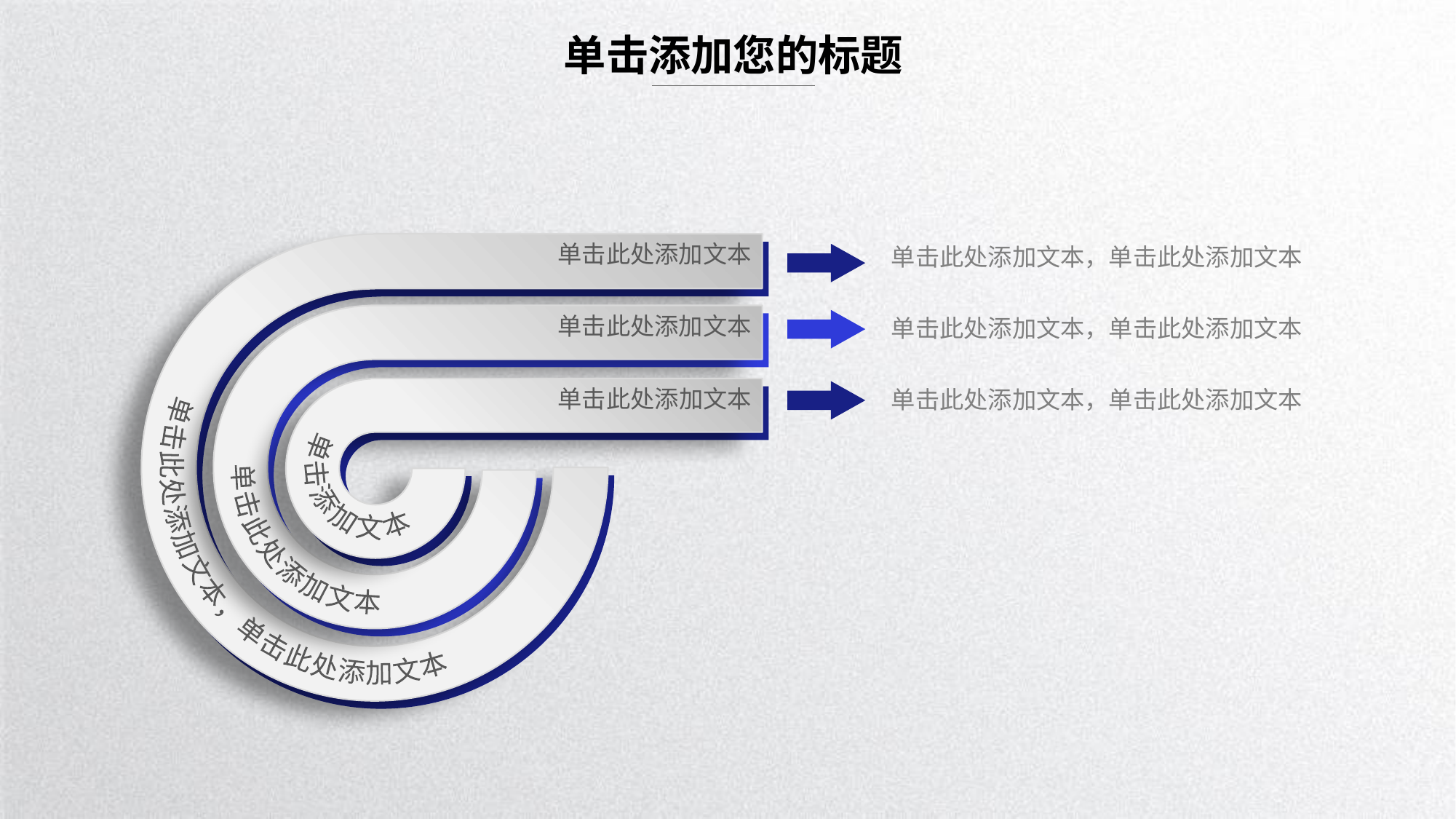

单击添加您的标题
单击此处添加文本

单击此处添加文本，单击此处添加文本
单击此处添加文本

单击此处添加文本
单击此处添加文本

单击添加文本
单击此处添加文本，单击此处添加文本

单击此处添加文本，单击此处添加文本

单击此处添加文本，单击此处添加文本